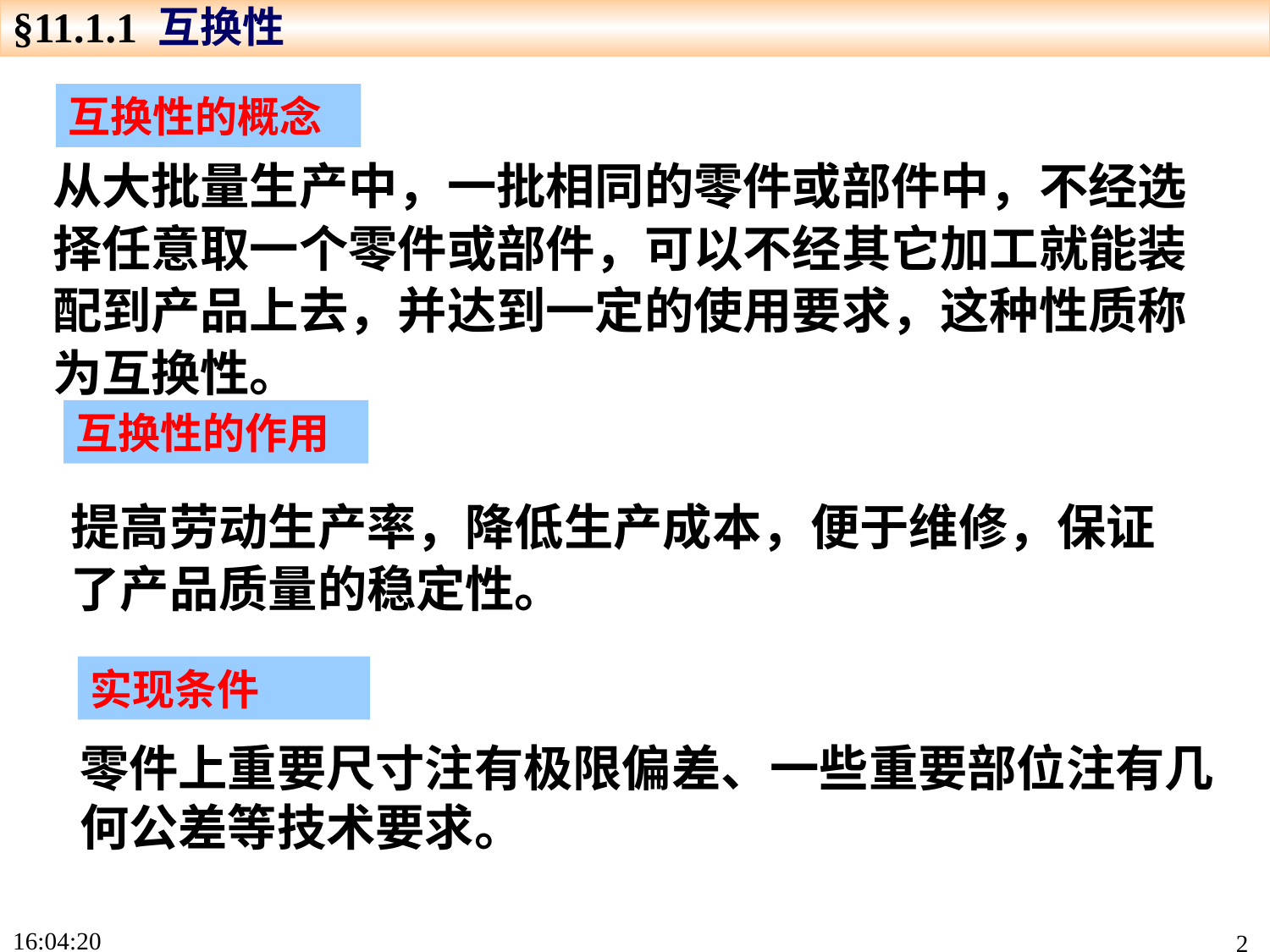

§11.1.1 互换性
互换性的概念
从大批量生产中，一批相同的零件或部件中，不经选择任意取一个零件或部件，可以不经其它加工就能装配到产品上去，并达到一定的使用要求，这种性质称为互换性。
互换性的作用
提高劳动生产率，降低生产成本，便于维修，保证了产品质量的稳定性。
实现条件
零件上重要尺寸注有极限偏差、一些重要部位注有几何公差等技术要求。
16:04:20
2